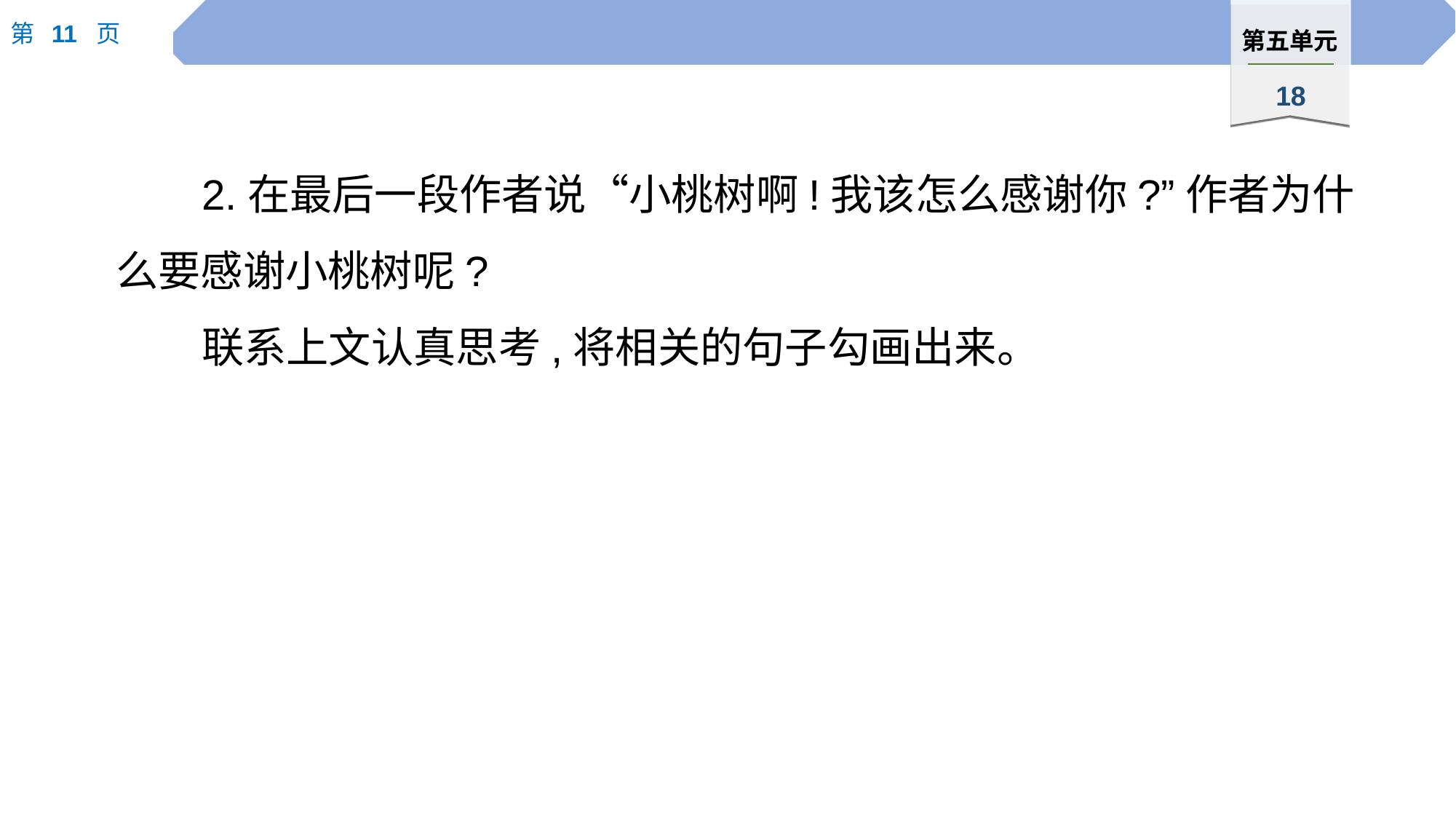

2.在最后一段作者说“小桃树啊!我该怎么感谢你?”作者为什么要感谢小桃树呢?
联系上文认真思考,将相关的句子勾画出来。